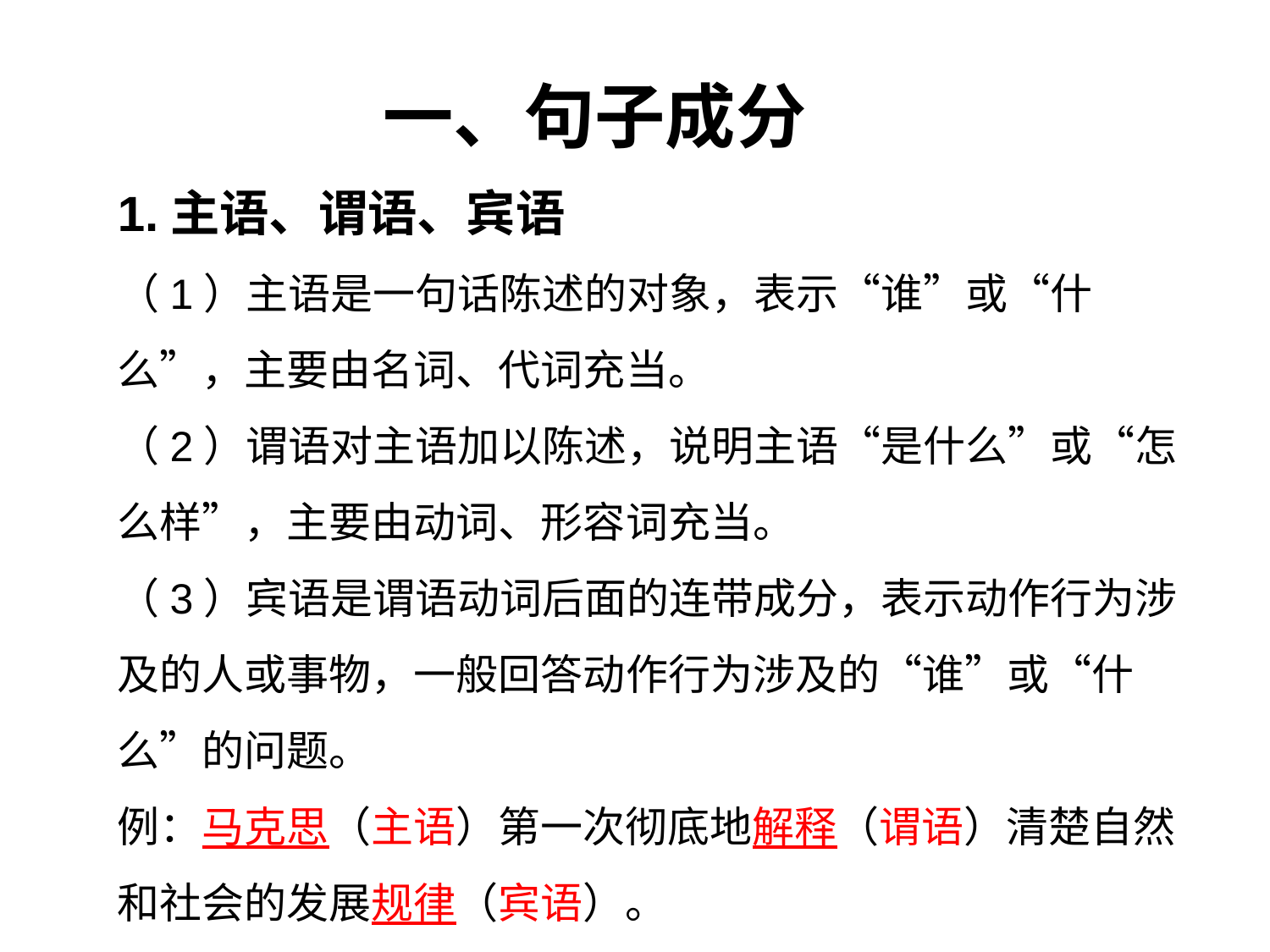

一、句子成分
1.主语、谓语、宾语
（1）主语是一句话陈述的对象，表示“谁”或“什么”，主要由名词、代词充当。
（2）谓语对主语加以陈述，说明主语“是什么”或“怎么样”，主要由动词、形容词充当。
（3）宾语是谓语动词后面的连带成分，表示动作行为涉及的人或事物，一般回答动作行为涉及的“谁”或“什么”的问题。
例：马克思（主语）第一次彻底地解释（谓语）清楚自然和社会的发展规律（宾语）。